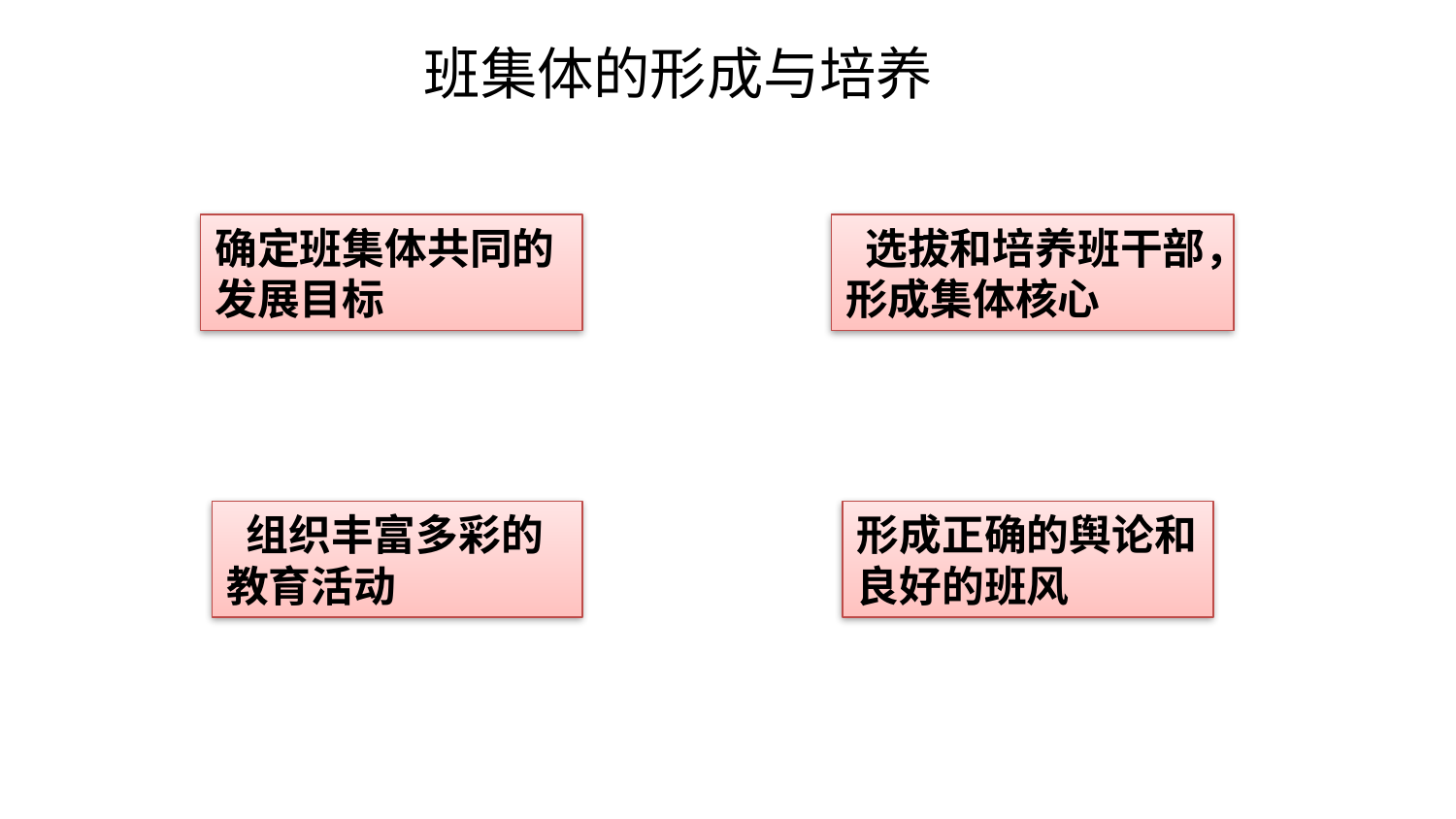

班集体的形成与培养
确定班集体共同的发展目标
 选拔和培养班干部，形成集体核心
 组织丰富多彩的教育活动
形成正确的舆论和良好的班风